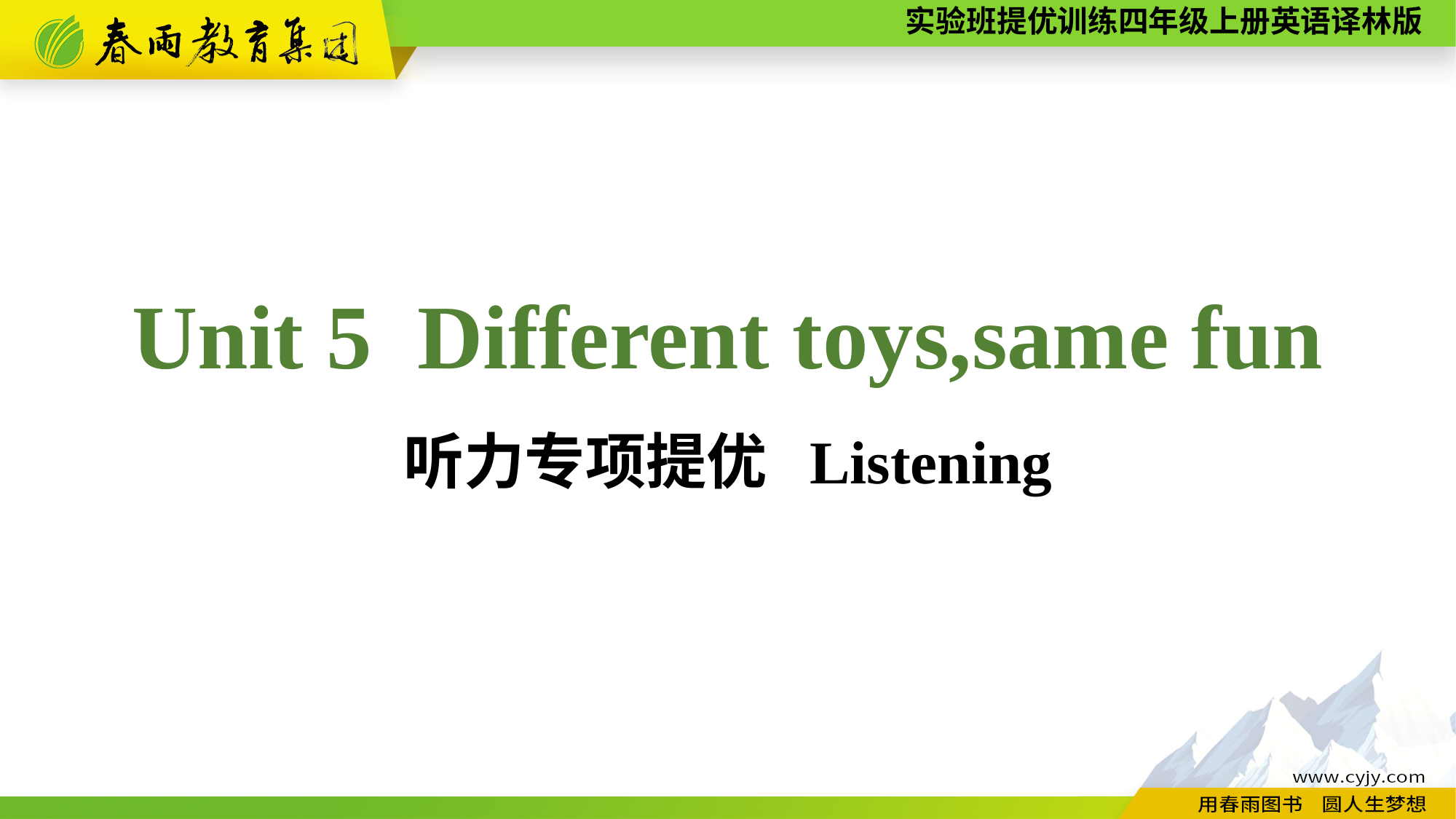

Unit 5  Different toys,same fun
听力专项提优  Listening